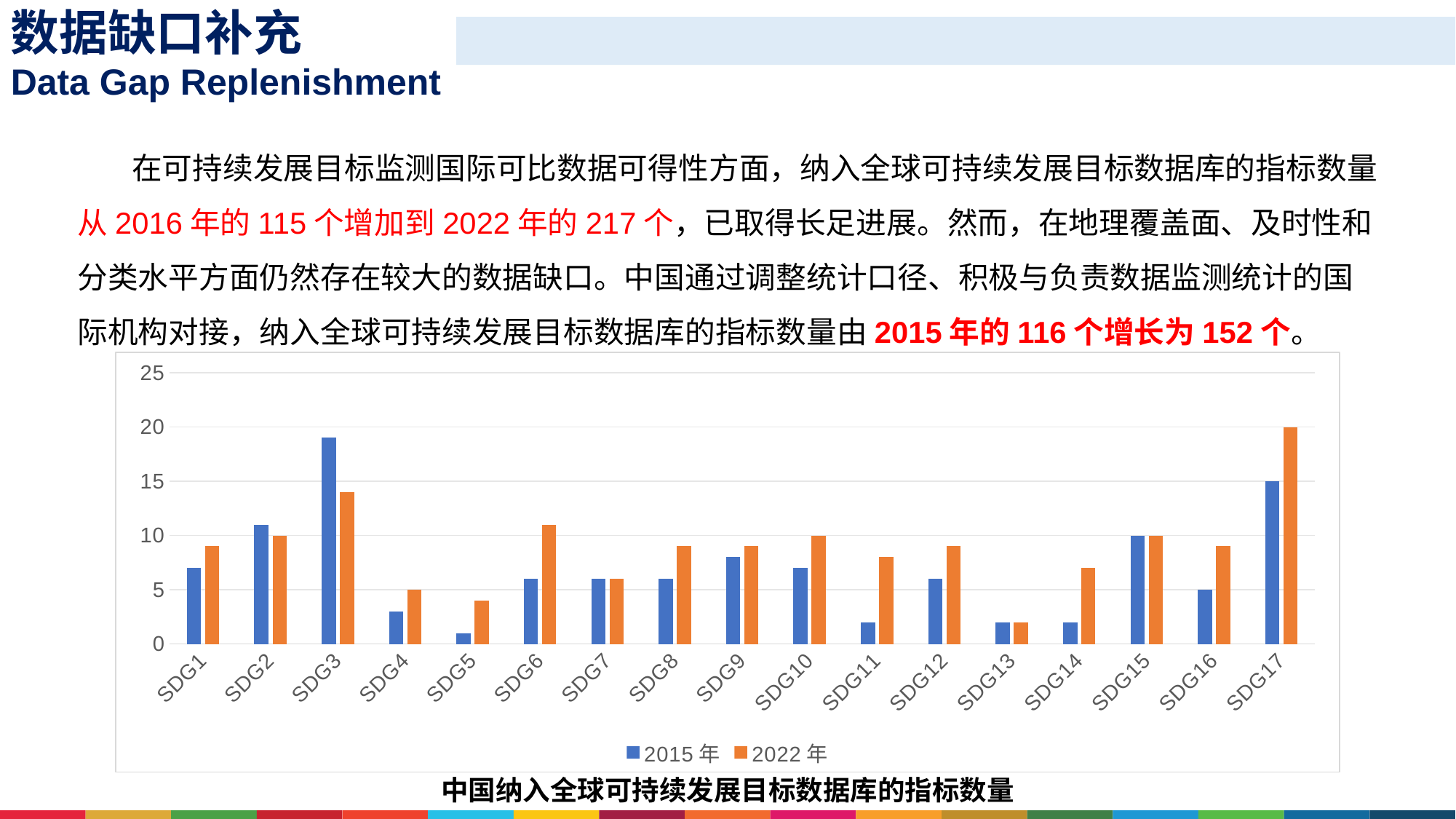

数据缺口补充
Data Gap Replenishment

       在可持续发展目标监测国际可比数据可得性方面，纳入全球可持续发展目标数据库的指标数量从2016年的115个增加到2022年的217个，已取得长足进展。然而，在地理覆盖面、及时性和分类水平方面仍然存在较大的数据缺口。中国通过调整统计口径、积极与负责数据监测统计的国际机构对接，纳入全球可持续发展目标数据库的指标数量由2015年的116个增长为152个。

### Chart

| Category | 2015年 | 2022年 |
|---|---|---|
| SDG1 | 7.0 | 9.0 |
| SDG2 | 11.0 | 10.0 |
| SDG3 | 19.0 | 14.0 |
| SDG4 | 3.0 | 5.0 |
| SDG5 | 1.0 | 4.0 |
| SDG6 | 6.0 | 11.0 |
| SDG7 | 6.0 | 6.0 |
| SDG8 | 6.0 | 9.0 |
| SDG9 | 8.0 | 9.0 |
| SDG10 | 7.0 | 10.0 |
| SDG11 | 2.0 | 8.0 |
| SDG12 | 6.0 | 9.0 |
| SDG13 | 2.0 | 2.0 |
| SDG14 | 2.0 | 7.0 |
| SDG15 | 10.0 | 10.0 |
| SDG16 | 5.0 | 9.0 |
| SDG17 | 15.0 | 20.0 |
14

中国纳入全球可持续发展目标数据库的指标数量